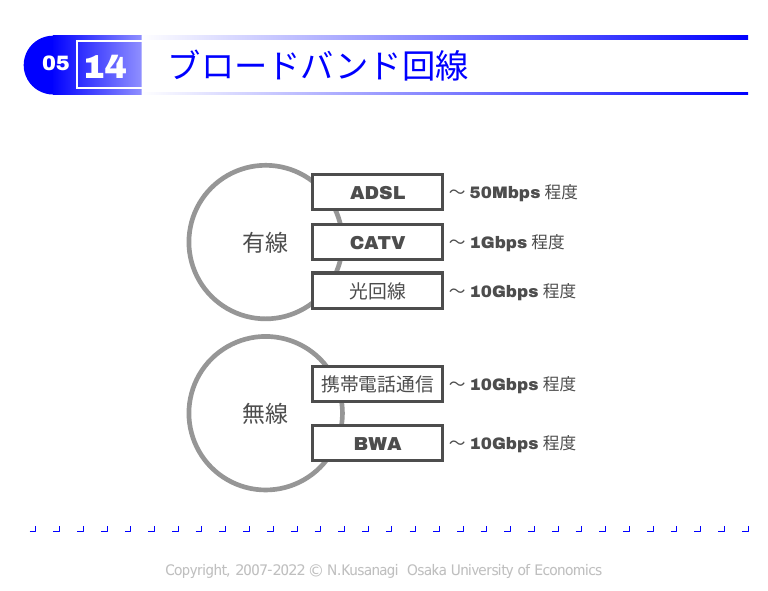

# 14   ブロードバンド回線
有線
ADSL
～50Mbps程度
CATV
～1Gbps程度
光回線
～10Gbps程度
無線
携帯電話通信
～10Gbps程度
BWA
～10Gbps程度